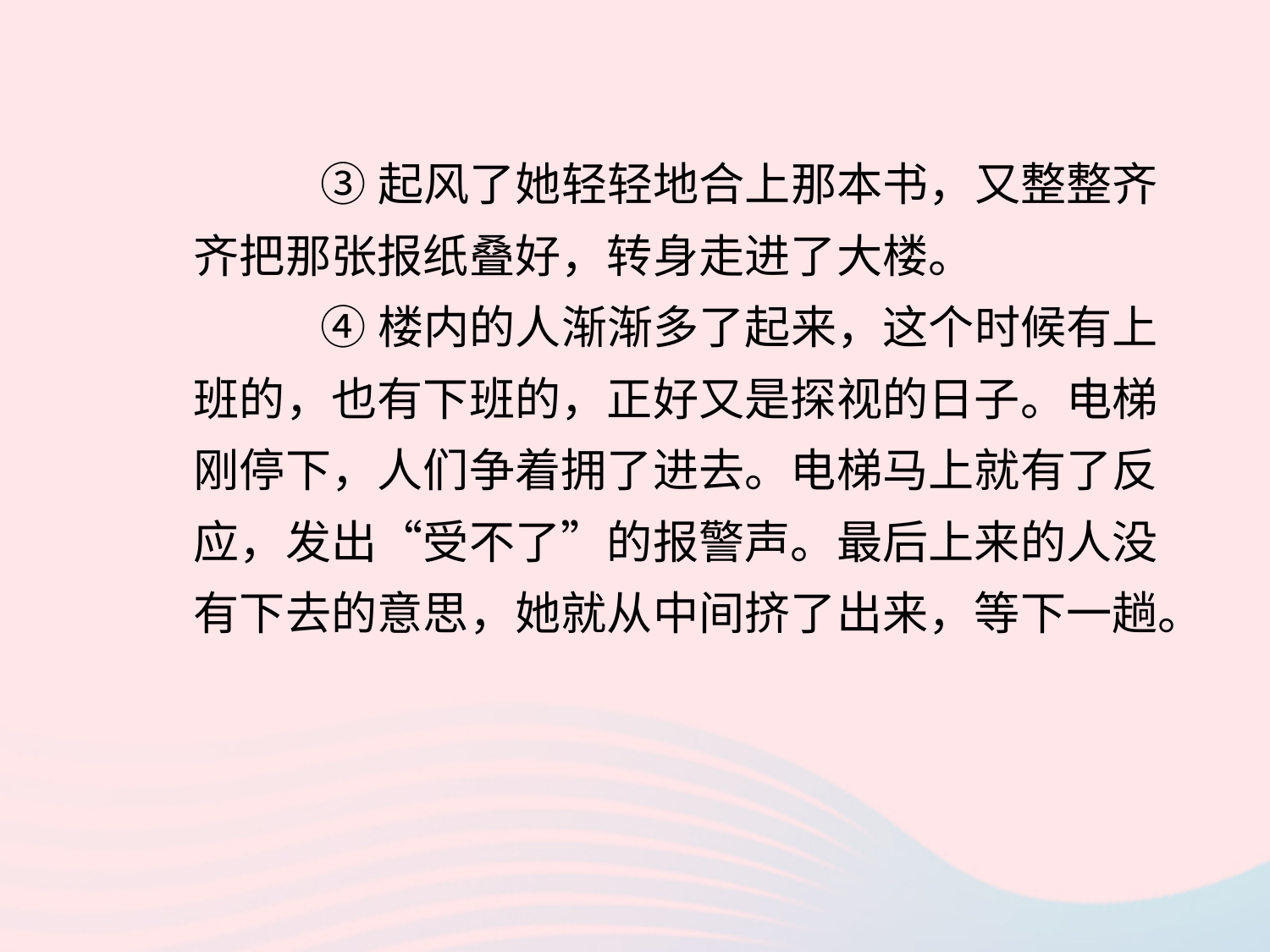

③起风了她轻轻地合上那本书，又整整齐齐把那张报纸叠好，转身走进了大楼。
	④楼内的人渐渐多了起来，这个时候有上班的，也有下班的，正好又是探视的日子。电梯刚停下，人们争着拥了进去。电梯马上就有了反应，发出“受不了”的报警声。最后上来的人没有下去的意思，她就从中间挤了出来，等下一趟。